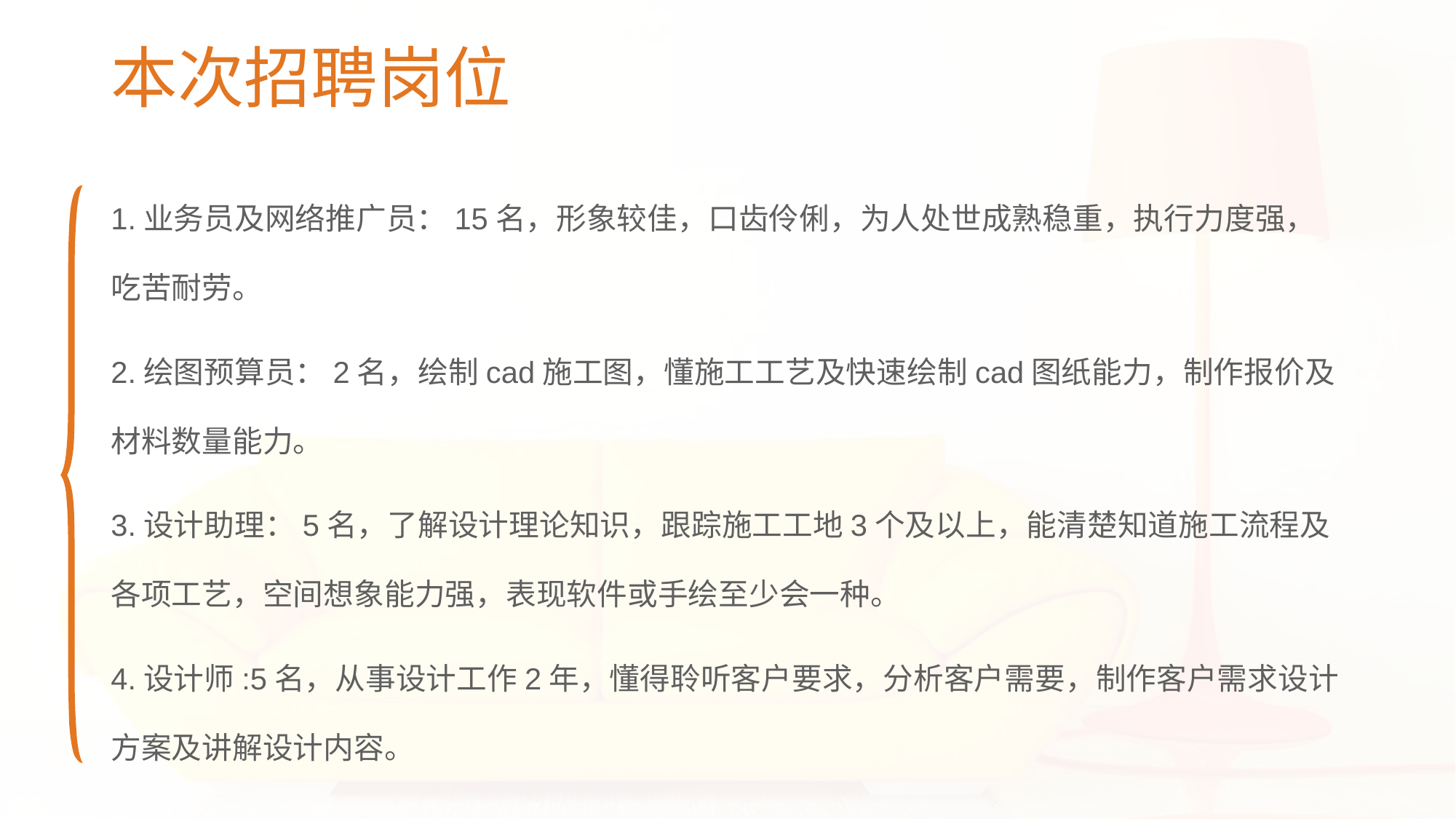

# 本次招聘岗位
1.业务员及网络推广员：15名，形象较佳，口齿伶俐，为人处世成熟稳重，执行力度强，吃苦耐劳。
2.绘图预算员：2名，绘制cad施工图，懂施工工艺及快速绘制cad图纸能力，制作报价及材料数量能力。
3.设计助理：5名，了解设计理论知识，跟踪施工工地3个及以上，能清楚知道施工流程及各项工艺，空间想象能力强，表现软件或手绘至少会一种。
4.设计师:5名，从事设计工作2年，懂得聆听客户要求，分析客户需要，制作客户需求设计方案及讲解设计内容。